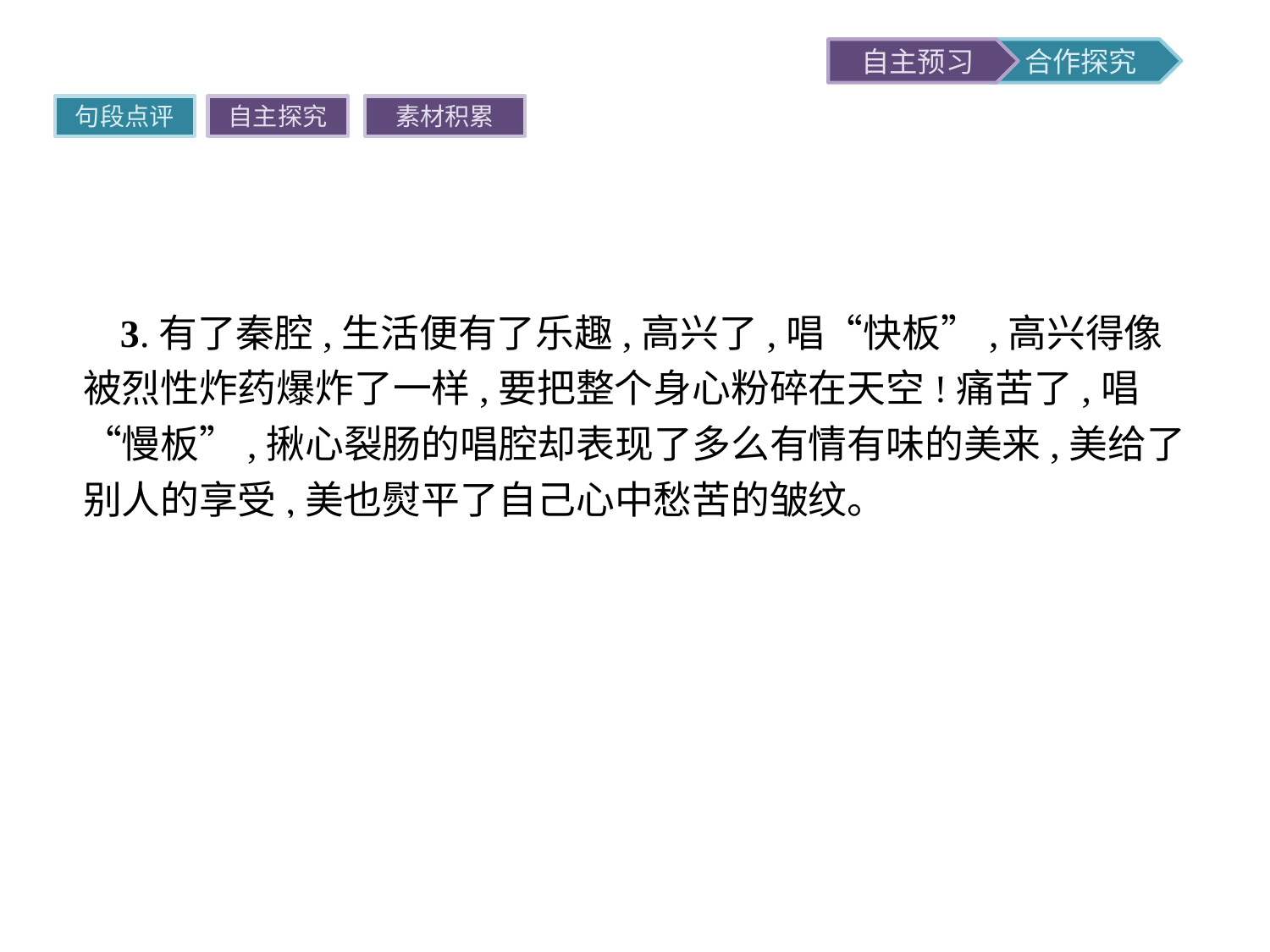

句段点评
自主探究
素材积累
3.有了秦腔,生活便有了乐趣,高兴了,唱“快板”,高兴得像被烈性炸药爆炸了一样,要把整个身心粉碎在天空!痛苦了,唱“慢板”,揪心裂肠的唱腔却表现了多么有情有味的美来,美给了别人的享受,美也熨平了自己心中愁苦的皱纹。
点评运用了夸张手法,把唱秦腔“快板”所流露出来的高兴狂喜之情表现得淋漓尽致。用比喻和移就的修辞手法,形象地表现了秦腔“慢板”对秦人心灵的抚慰作用,增添了语言的情趣。